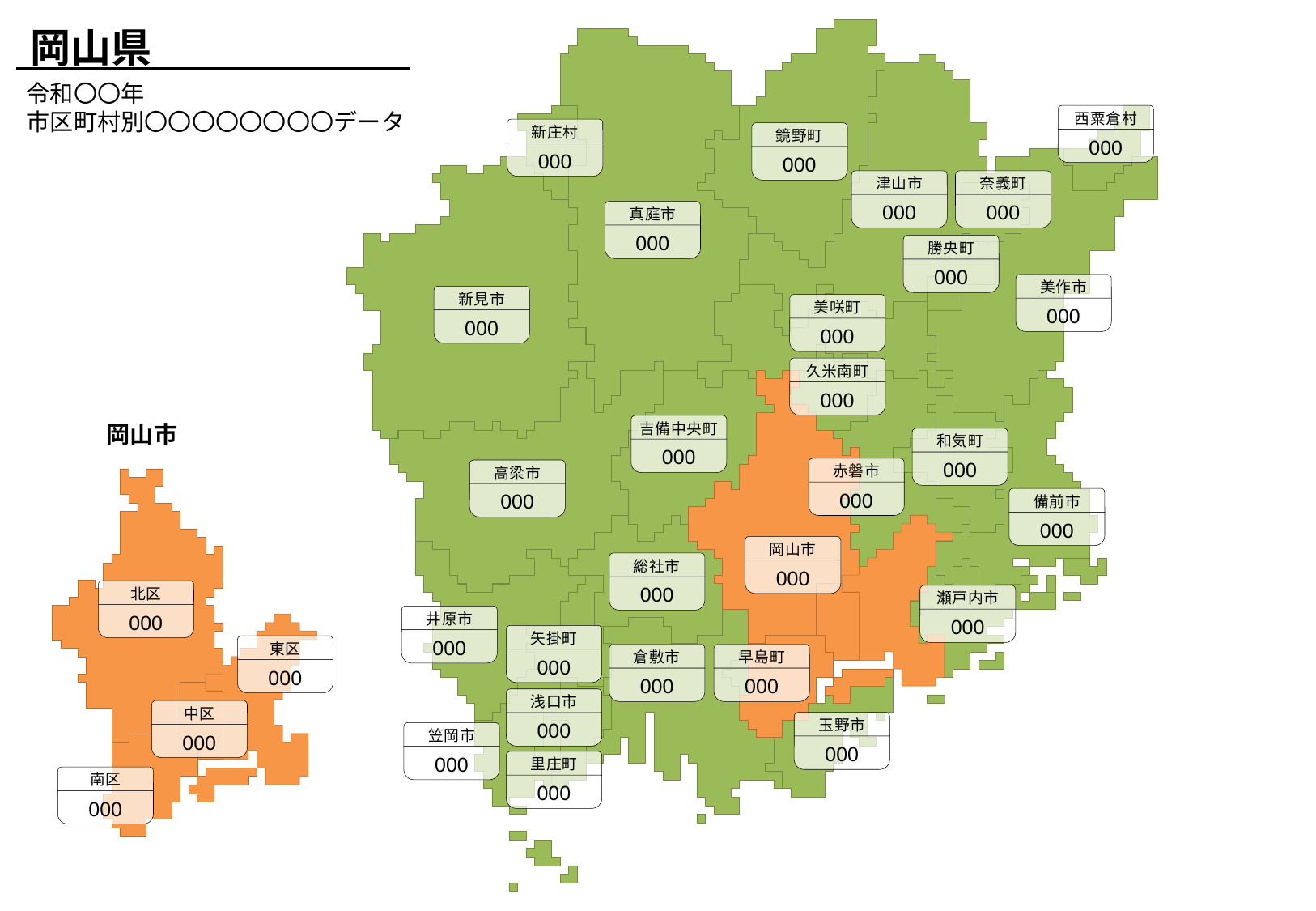

岡山県

令和〇〇年
市区町村別〇〇〇〇〇〇〇〇データ
西粟倉村
000
新庄村
000
鏡野町
000
津山市
000
奈義町
000
真庭市
000
勝央町
000
美作市
000
新見市
000
美咲町
000
久米南町
000

岡山市
吉備中央町
000
和気町
000
赤磐市
000
高梁市
000

備前市
000
岡山市
000
総社市
000
北区
000
瀬戸内市
000
井原市
000
矢掛町
000
東区
000
倉敷市
000
早島町
000
浅口市
000
中区
000
玉野市
000
笠岡市
000
里庄町
000
南区
000